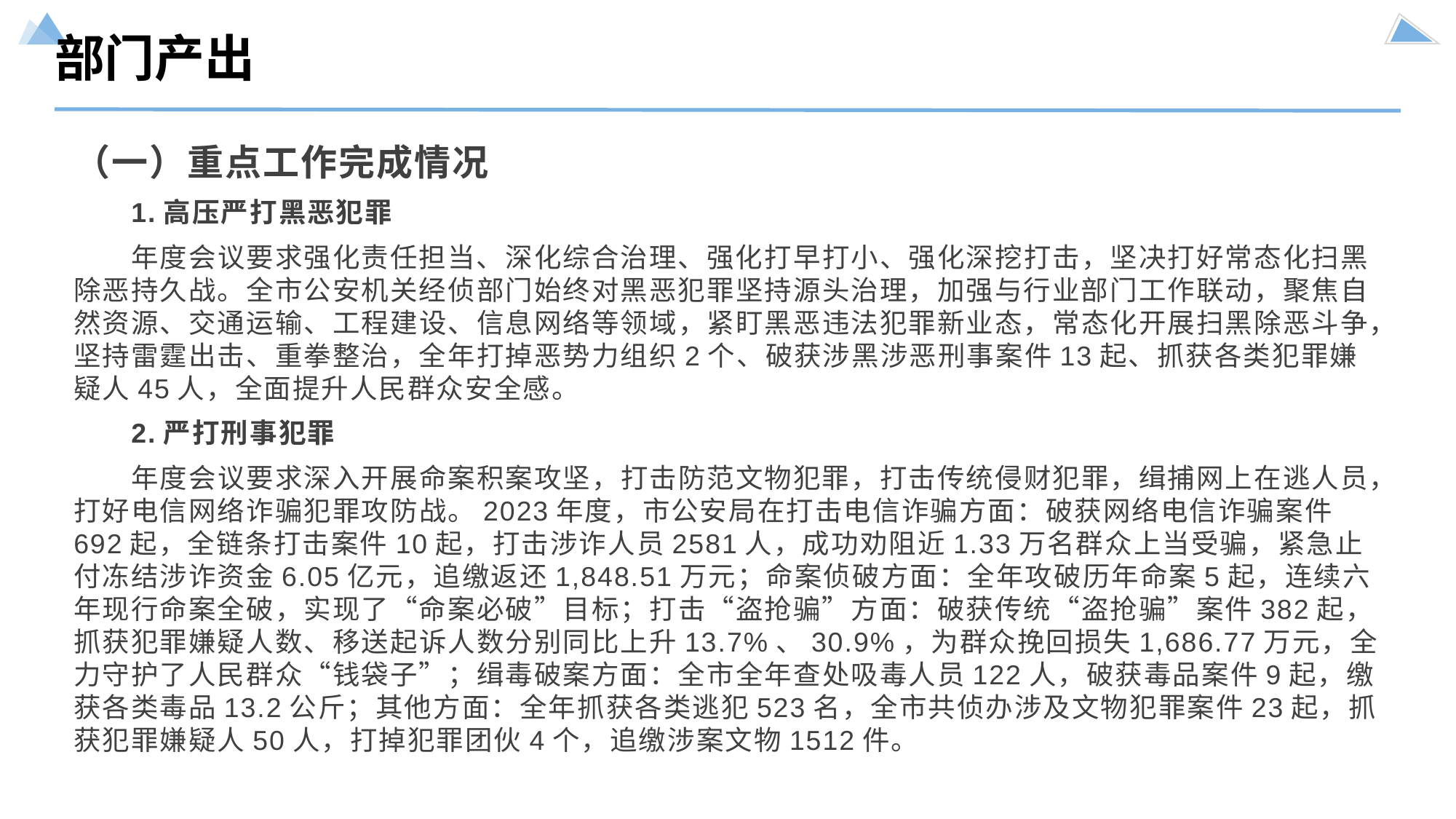

部门产出
（一）重点工作完成情况
1.高压严打黑恶犯罪
年度会议要求强化责任担当、深化综合治理、强化打早打小、强化深挖打击，坚决打好常态化扫黑除恶持久战。全市公安机关经侦部门始终对黑恶犯罪坚持源头治理，加强与行业部门工作联动，聚焦自然资源、交通运输、工程建设、信息网络等领域，紧盯黑恶违法犯罪新业态，常态化开展扫黑除恶斗争，坚持雷霆出击、重拳整治，全年打掉恶势力组织2个、破获涉黑涉恶刑事案件13起、抓获各类犯罪嫌疑人45人，全面提升人民群众安全感。
2.严打刑事犯罪
年度会议要求深入开展命案积案攻坚，打击防范文物犯罪，打击传统侵财犯罪，缉捕网上在逃人员，打好电信网络诈骗犯罪攻防战。2023年度，市公安局在打击电信诈骗方面：破获网络电信诈骗案件692起，全链条打击案件10起，打击涉诈人员2581人，成功劝阻近1.33万名群众上当受骗，紧急止付冻结涉诈资金6.05亿元，追缴返还1,848.51万元；命案侦破方面：全年攻破历年命案5起，连续六年现行命案全破，实现了“命案必破”目标；打击“盗抢骗”方面：破获传统“盗抢骗”案件382起，抓获犯罪嫌疑人数、移送起诉人数分别同比上升13.7%、30.9%，为群众挽回损失1,686.77万元，全力守护了人民群众“钱袋子”；缉毒破案方面：全市全年查处吸毒人员122人，破获毒品案件9起，缴获各类毒品13.2公斤；其他方面：全年抓获各类逃犯523名，全市共侦办涉及文物犯罪案件23起，抓获犯罪嫌疑人50人，打掉犯罪团伙4个，追缴涉案文物1512件。